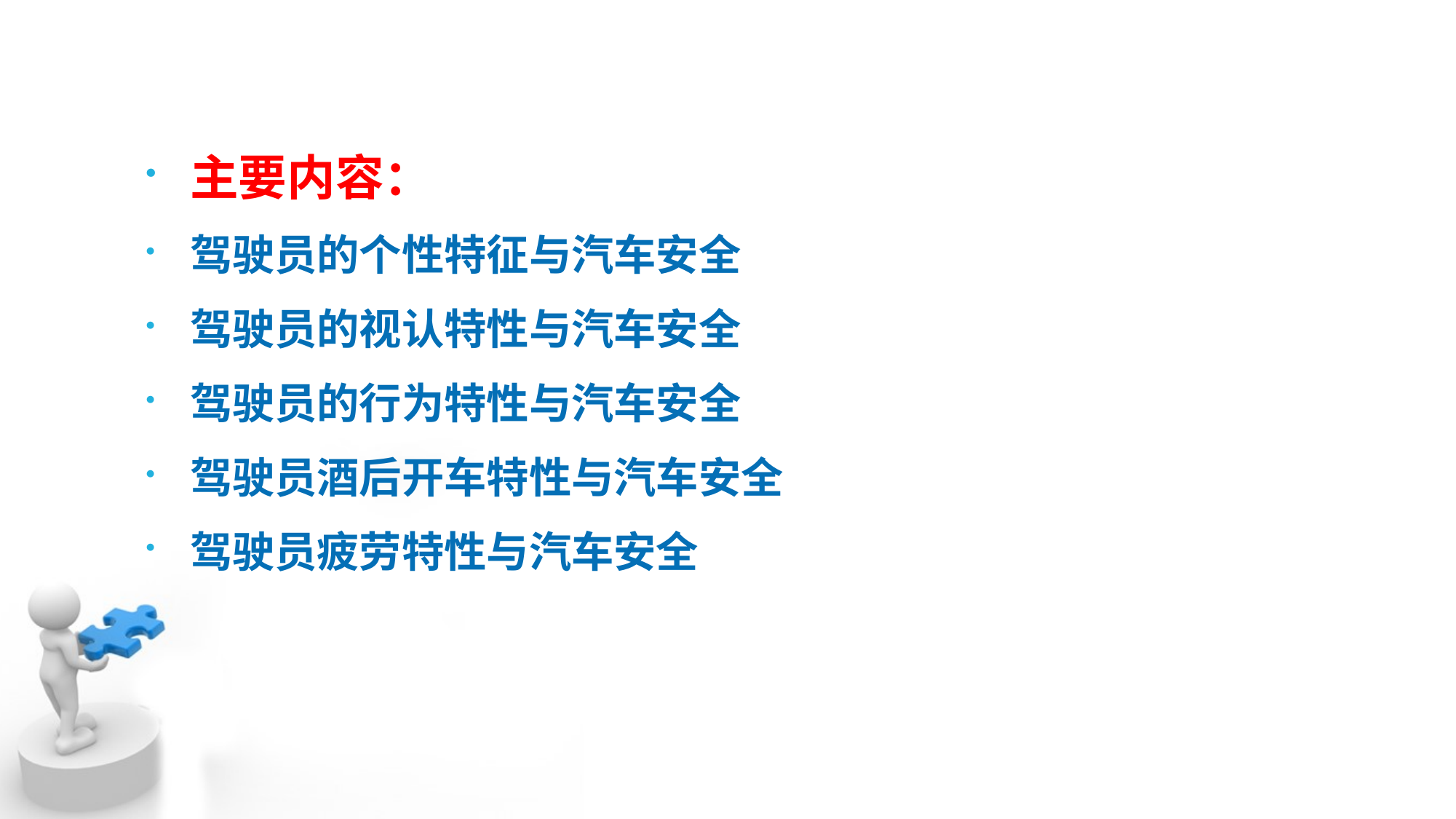

#
主要内容：
驾驶员的个性特征与汽车安全
驾驶员的视认特性与汽车安全
驾驶员的行为特性与汽车安全
驾驶员酒后开车特性与汽车安全
驾驶员疲劳特性与汽车安全